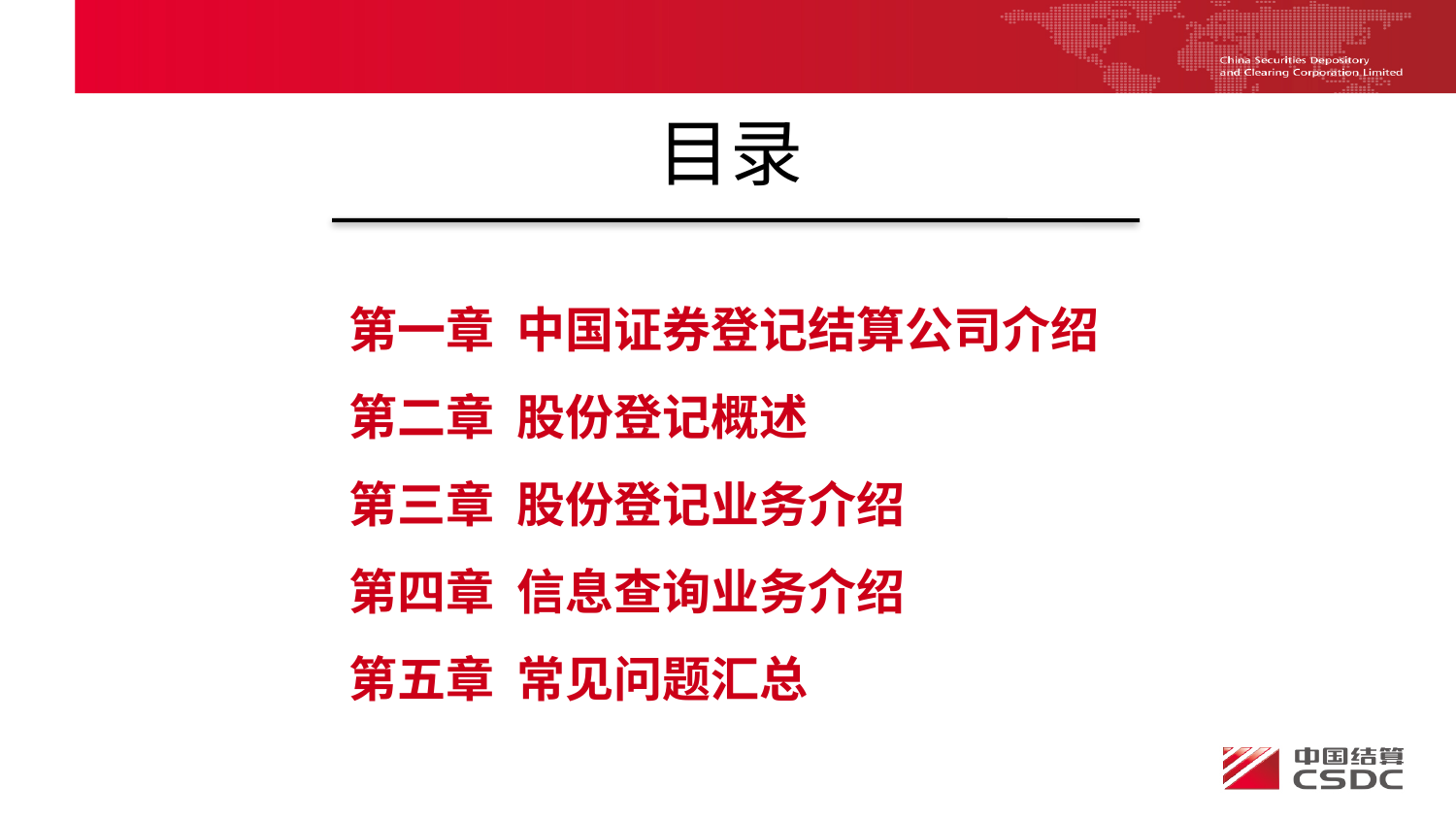

目录
第一章  中国证券登记结算公司介绍
第二章  股份登记概述
第三章  股份登记业务介绍
第四章  信息查询业务介绍
第五章  常见问题汇总